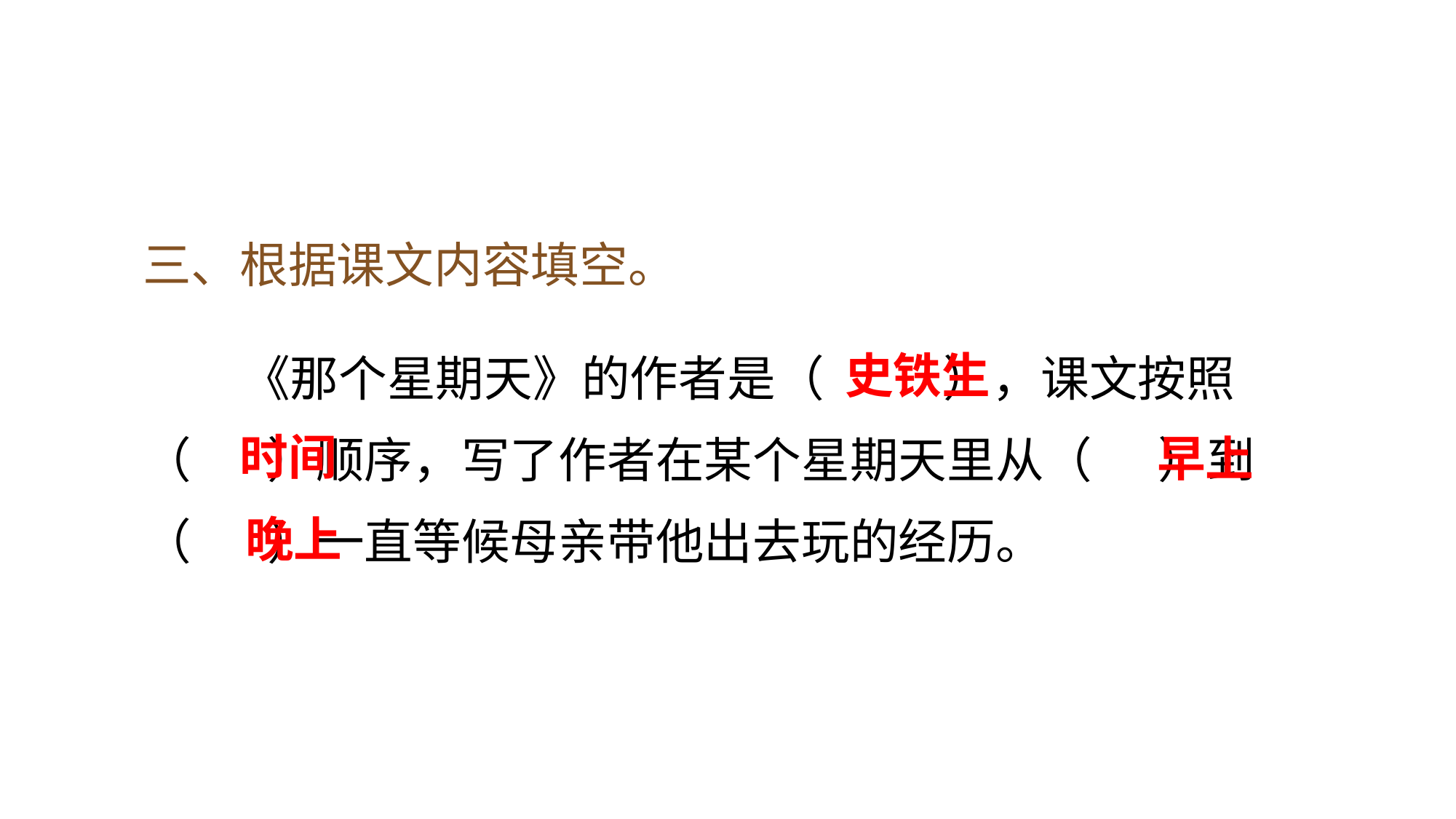

三、根据课文内容填空。
        《那个星期天》的作者是（           ），课文按照（       ）顺序，写了作者在某个星期天里从（      ）到（       ）一直等候母亲带他出去玩的经历。
史铁生
时间
早上
晚上